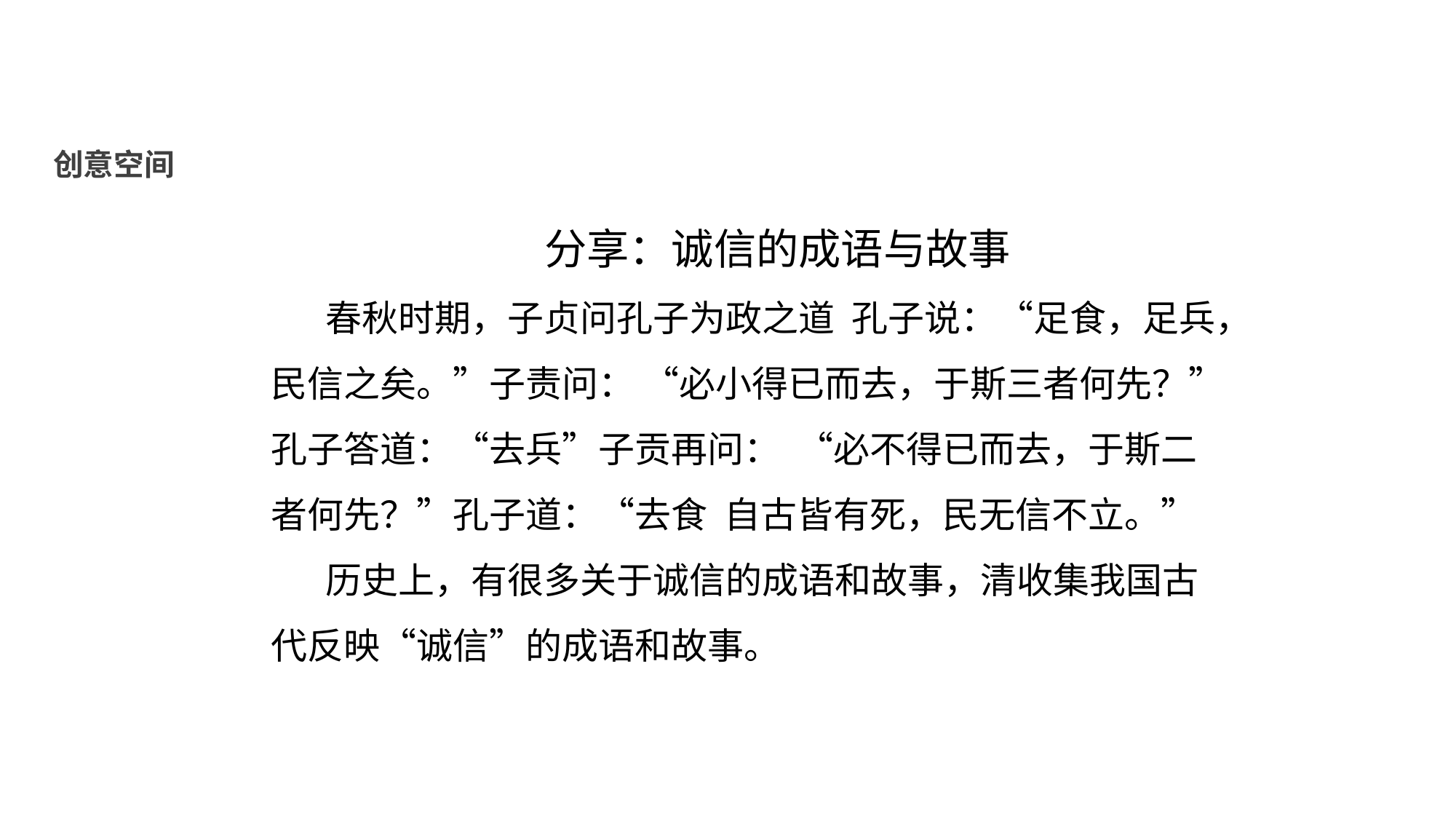

创意空间
分享：诚信的成语与故事
春秋时期，子贞问孔子为政之道  孔子说：“足食，足兵，民信之矣。”子责问： “必小得已而去，于斯三者何先？”孔子答道：“去兵”子贡再问：  “必不得已而去，于斯二者何先？”孔子道：“去食  自古皆有死，民无信不立。”
历史上，有很多关于诚信的成语和故事，清收集我国古代反映“诚信”的成语和故事。